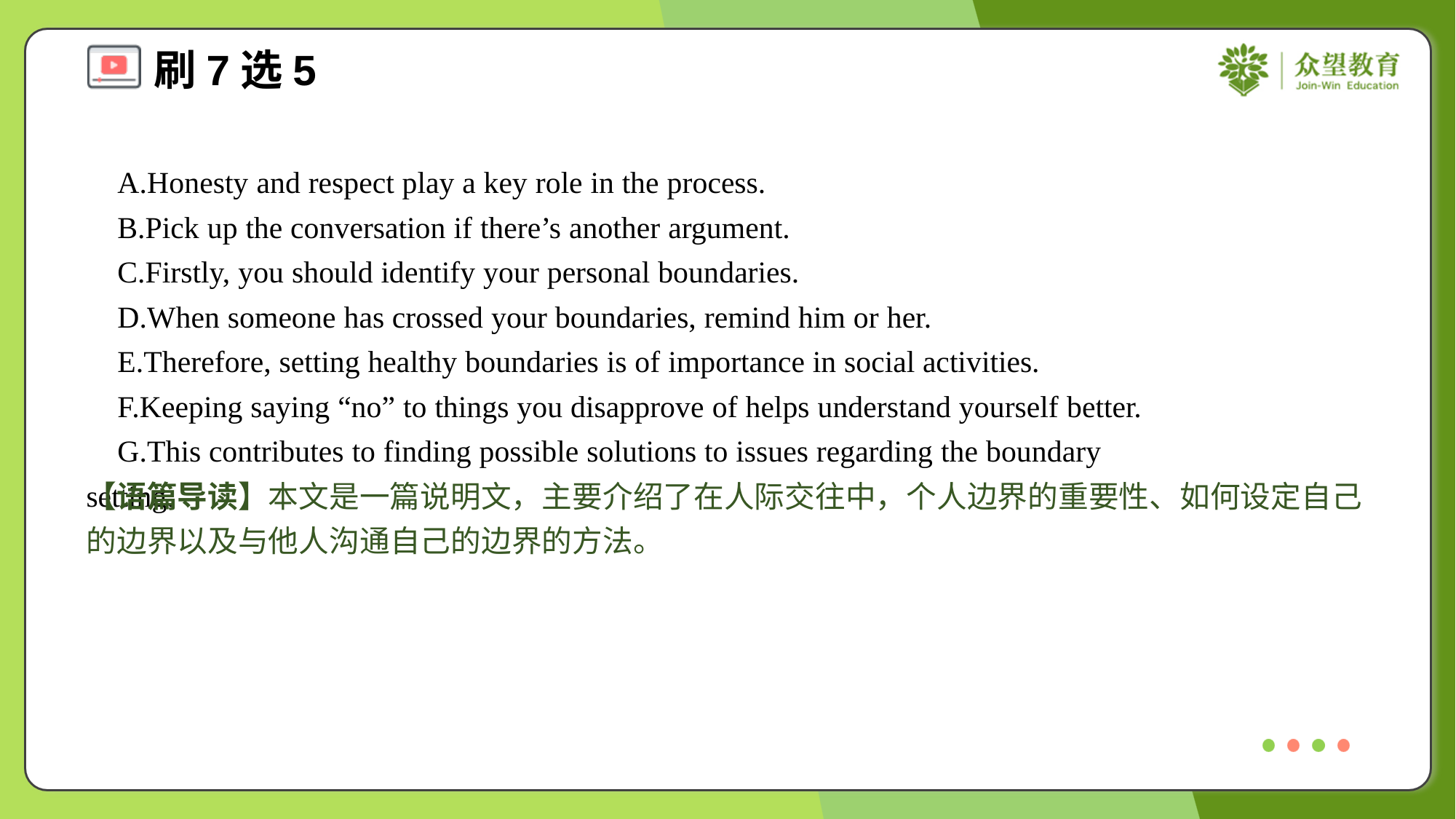

A.Honesty and respect play a key role in the process.
    B.Pick up the conversation if there’s another argument.
    C.Firstly, you should identify your personal boundaries.
    D.When someone has crossed your boundaries, remind him or her.
    E.Therefore, setting healthy boundaries is of importance in social activities.
    F.Keeping saying “no” to things you disapprove of helps understand yourself better.
    G.This contributes to finding possible solutions to issues regarding the boundary setting.#7
【语篇导读】本文是一篇说明文，主要介绍了在人际交往中，个人边界的重要性、如何设定自己的边界以及与他人沟通自己的边界的方法。